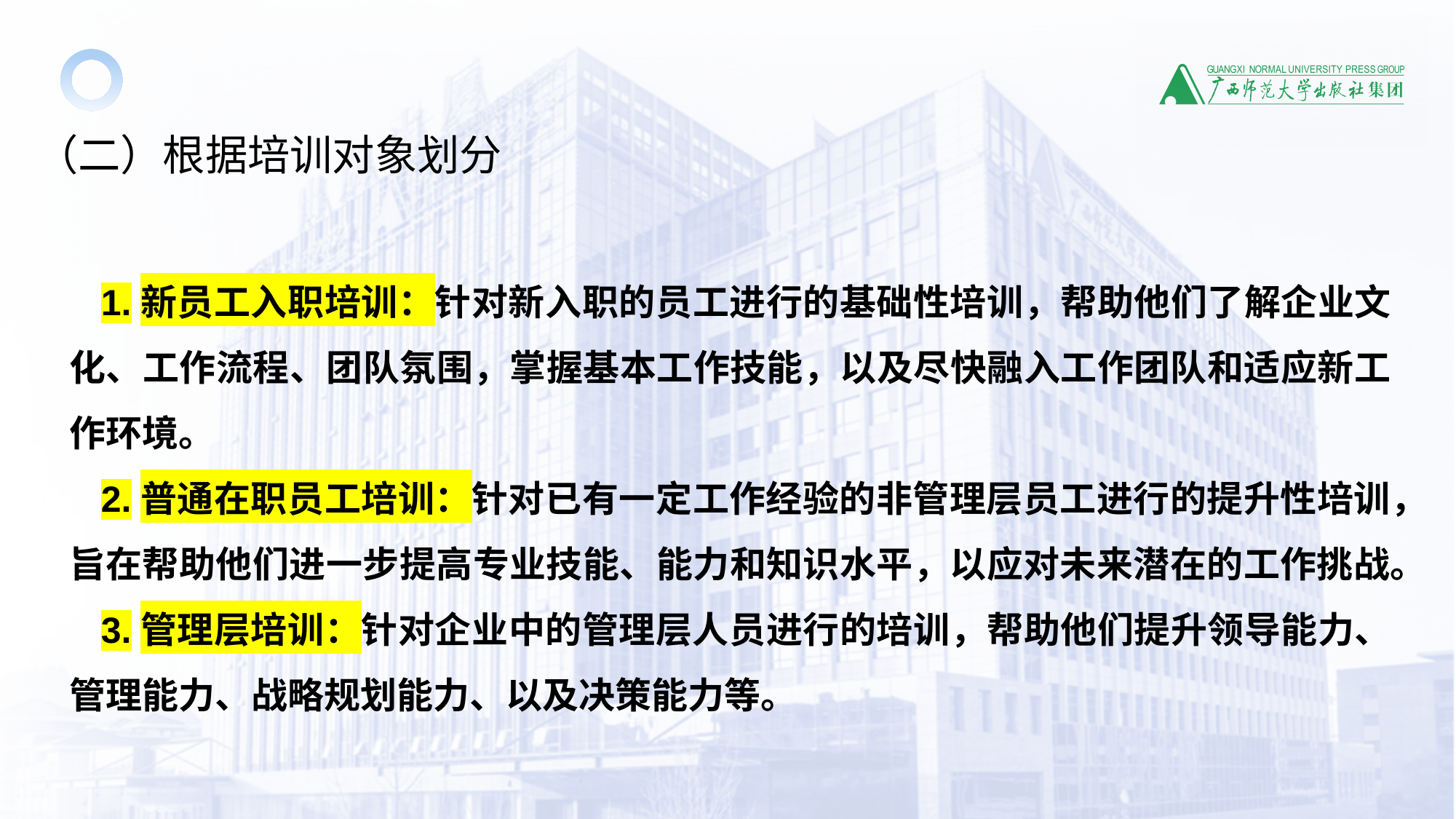

（二）根据培训对象划分
1.新员工入职培训：针对新入职的员工进行的基础性培训，帮助他们了解企业文化、工作流程、团队氛围，掌握基本工作技能，以及尽快融入工作团队和适应新工作环境。
2.普通在职员工培训：针对已有一定工作经验的非管理层员工进行的提升性培训，旨在帮助他们进一步提高专业技能、能力和知识水平，以应对未来潜在的工作挑战。
3.管理层培训：针对企业中的管理层人员进行的培训，帮助他们提升领导能力、管理能力、战略规划能力、以及决策能力等。